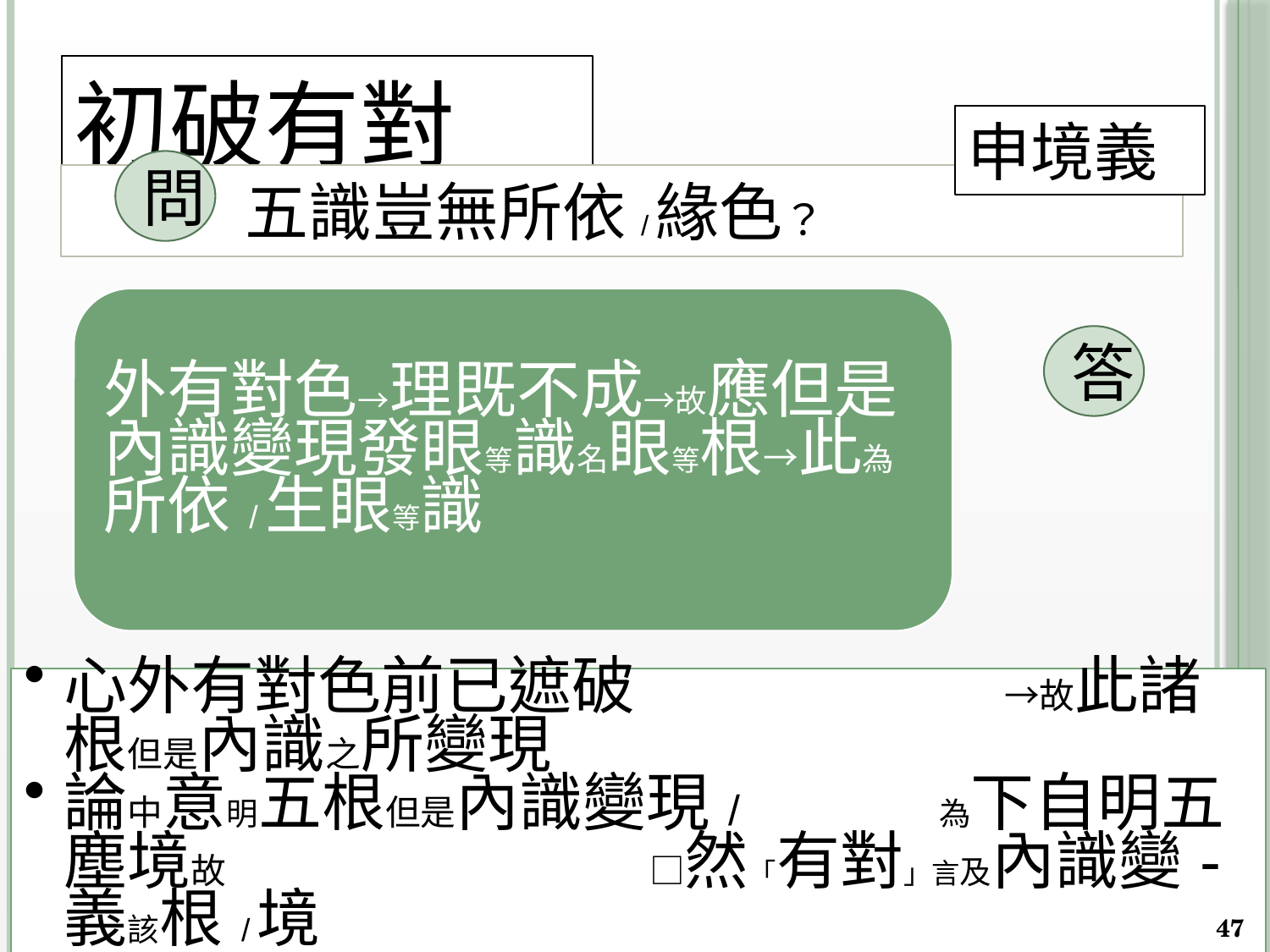

# 初破有對
申境義
問
           五識豈無所依/緣色？
外有對色→理既不成→故應但是內識變現發眼等識名眼等根→此為所依/生眼等識
心外有對色前已遮破                          →故此諸根但是內識之所變現
論中意明五根但是內識變現/                為下自明五塵境故                                                      □然「有對」言及內識變-義該根/境
答
47
2014/10/15